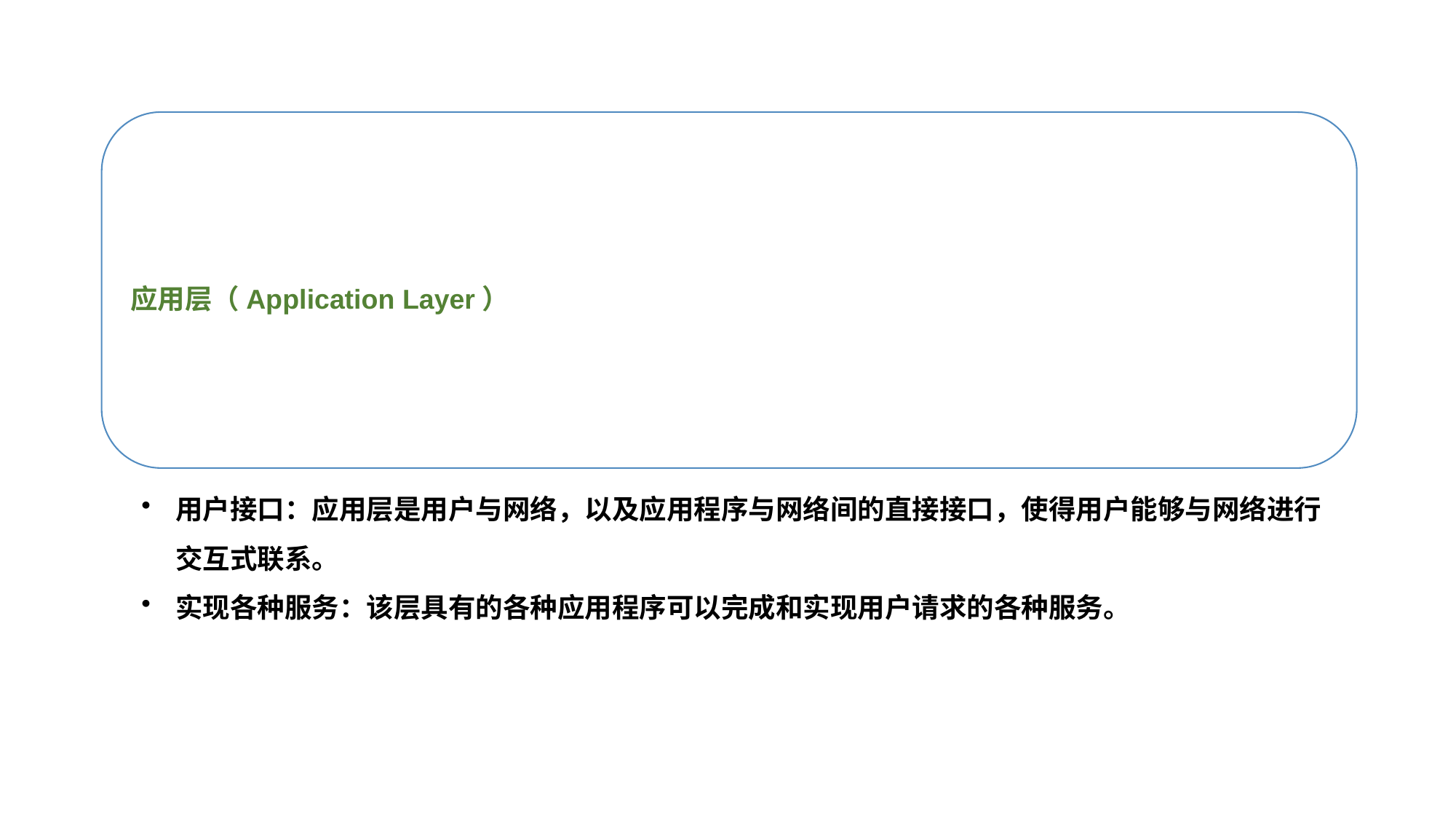

应用层（Application Layer）
用户接口：应用层是用户与网络，以及应用程序与网络间的直接接口，使得用户能够与网络进行交互式联系。
实现各种服务：该层具有的各种应用程序可以完成和实现用户请求的各种服务。